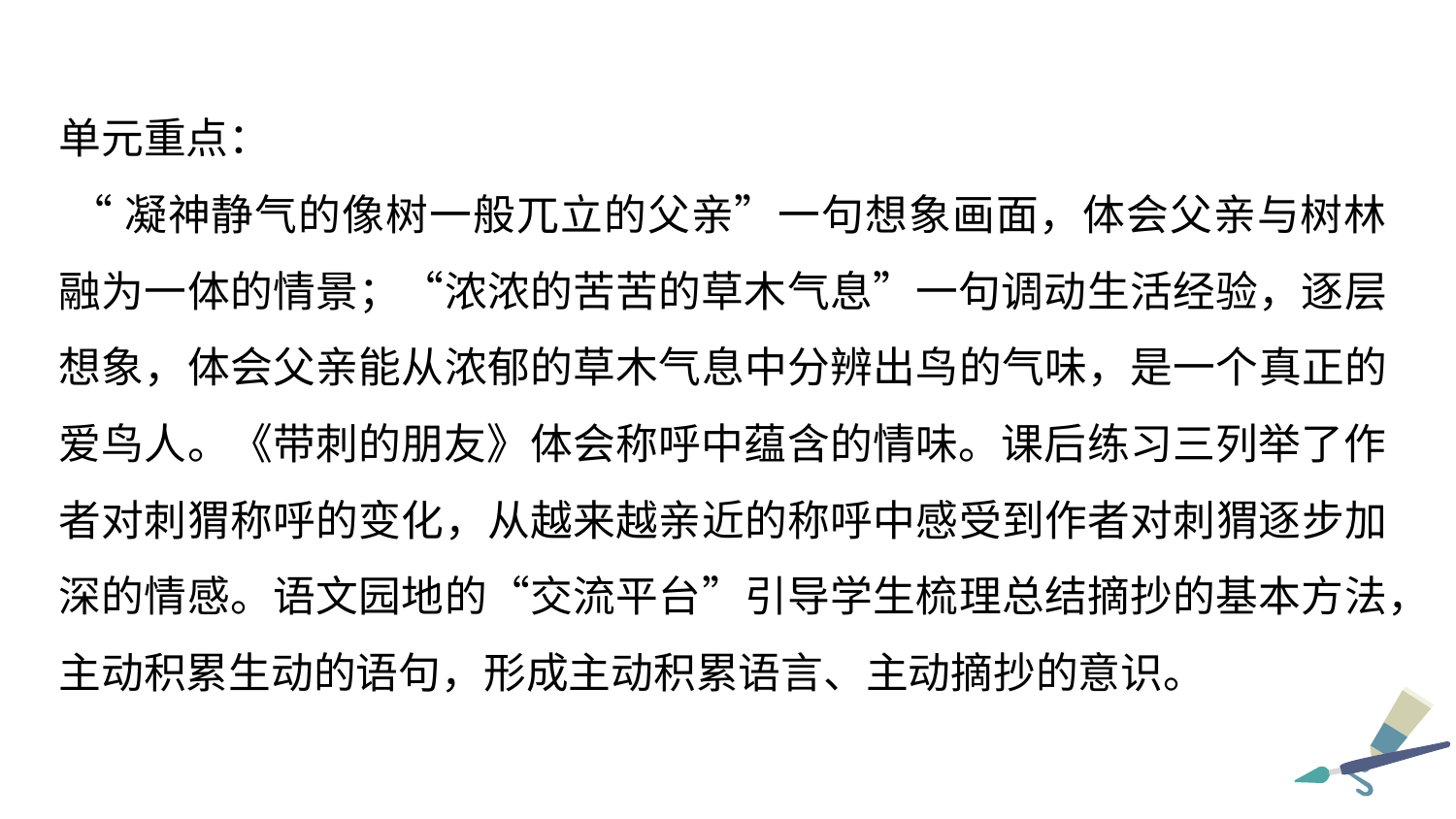

单元重点：
 “凝神静气的像树一般兀立的父亲”一句想象画面，体会父亲与树林融为一体的情景；“浓浓的苦苦的草木气息”一句调动生活经验，逐层想象，体会父亲能从浓郁的草木气息中分辨出鸟的气味，是一个真正的爱鸟人。《带刺的朋友》体会称呼中蕴含的情味。课后练习三列举了作者对刺猬称呼的变化，从越来越亲近的称呼中感受到作者对刺猬逐步加深的情感。语文园地的“交流平台”引导学生梳理总结摘抄的基本方法，主动积累生动的语句，形成主动积累语言、主动摘抄的意识。